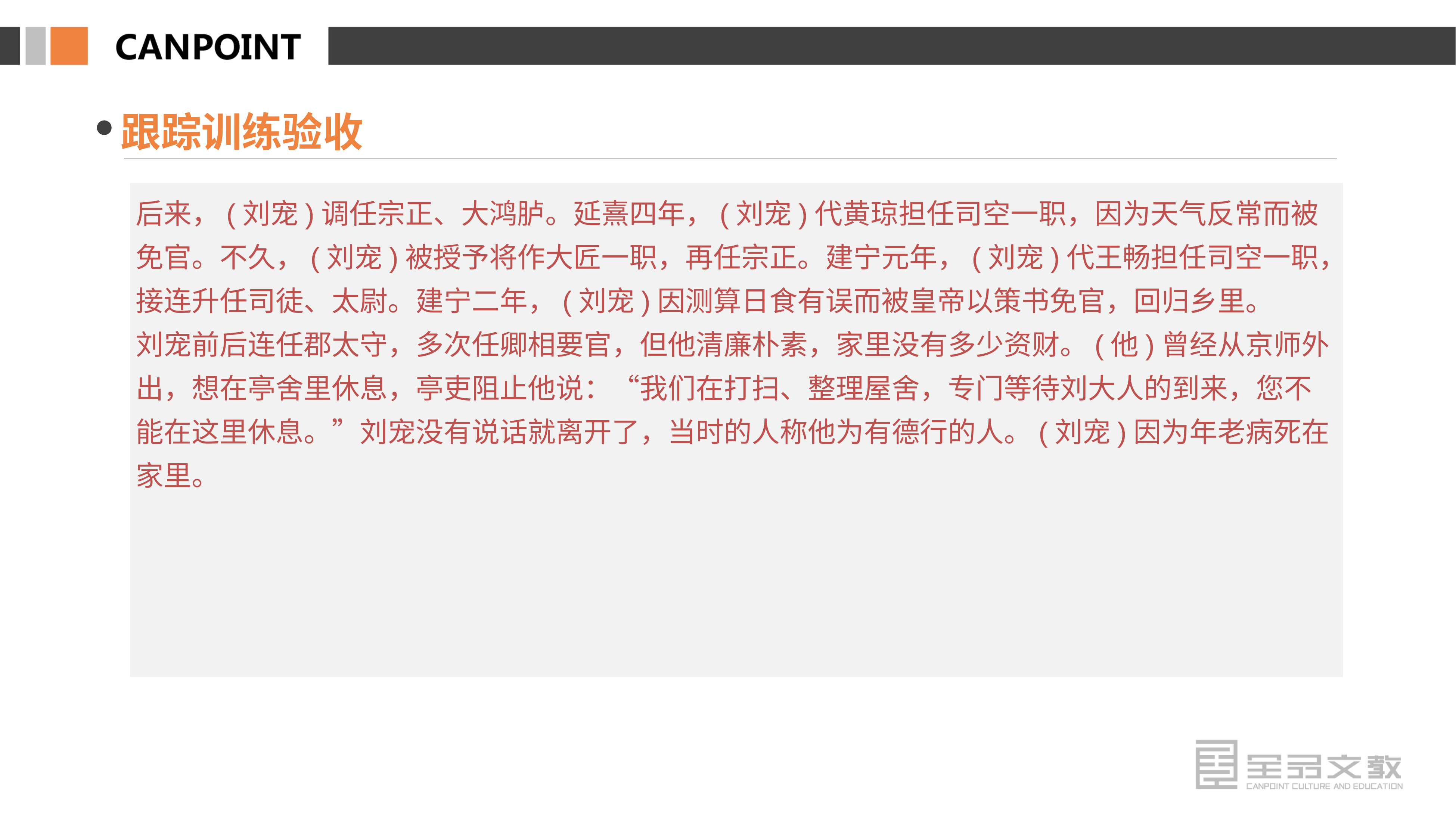

跟踪训练验收

后来，(刘宠)调任宗正、大鸿胪。延熹四年，(刘宠)代黄琼担任司空一职，因为天气反常而被免官。不久，(刘宠)被授予将作大匠一职，再任宗正。建宁元年，(刘宠)代王畅担任司空一职，接连升任司徒、太尉。建宁二年，(刘宠)因测算日食有误而被皇帝以策书免官，回归乡里。
刘宠前后连任郡太守，多次任卿相要官，但他清廉朴素，家里没有多少资财。(他)曾经从京师外出，想在亭舍里休息，亭吏阻止他说：“我们在打扫、整理屋舍，专门等待刘大人的到来，您不能在这里休息。”刘宠没有说话就离开了，当时的人称他为有德行的人。(刘宠)因为年老病死在家里。